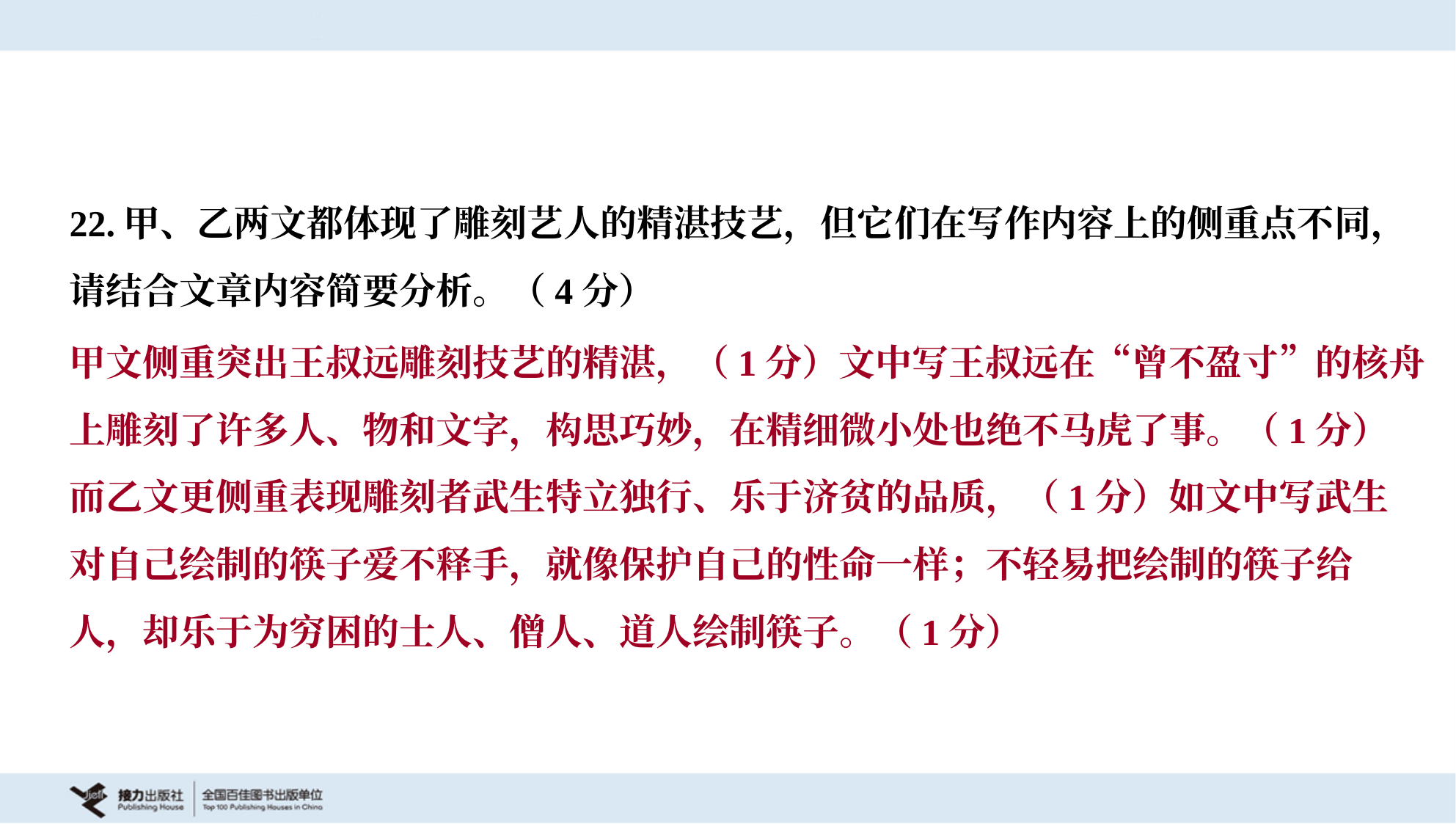

22.甲、乙两文都体现了雕刻艺人的精湛技艺，但它们在写作内容上的侧重点不同，
请结合文章内容简要分析。（4分）
甲文侧重突出王叔远雕刻技艺的精湛，（1分）文中写王叔远在“曾不盈寸”的核舟
上雕刻了许多人、物和文字，构思巧妙，在精细微小处也绝不马虎了事。（1分）
而乙文更侧重表现雕刻者武生特立独行、乐于济贫的品质，（1分）如文中写武生
对自己绘制的筷子爱不释手，就像保护自己的性命一样；不轻易把绘制的筷子给
人，却乐于为穷困的士人、僧人、道人绘制筷子。（1分）